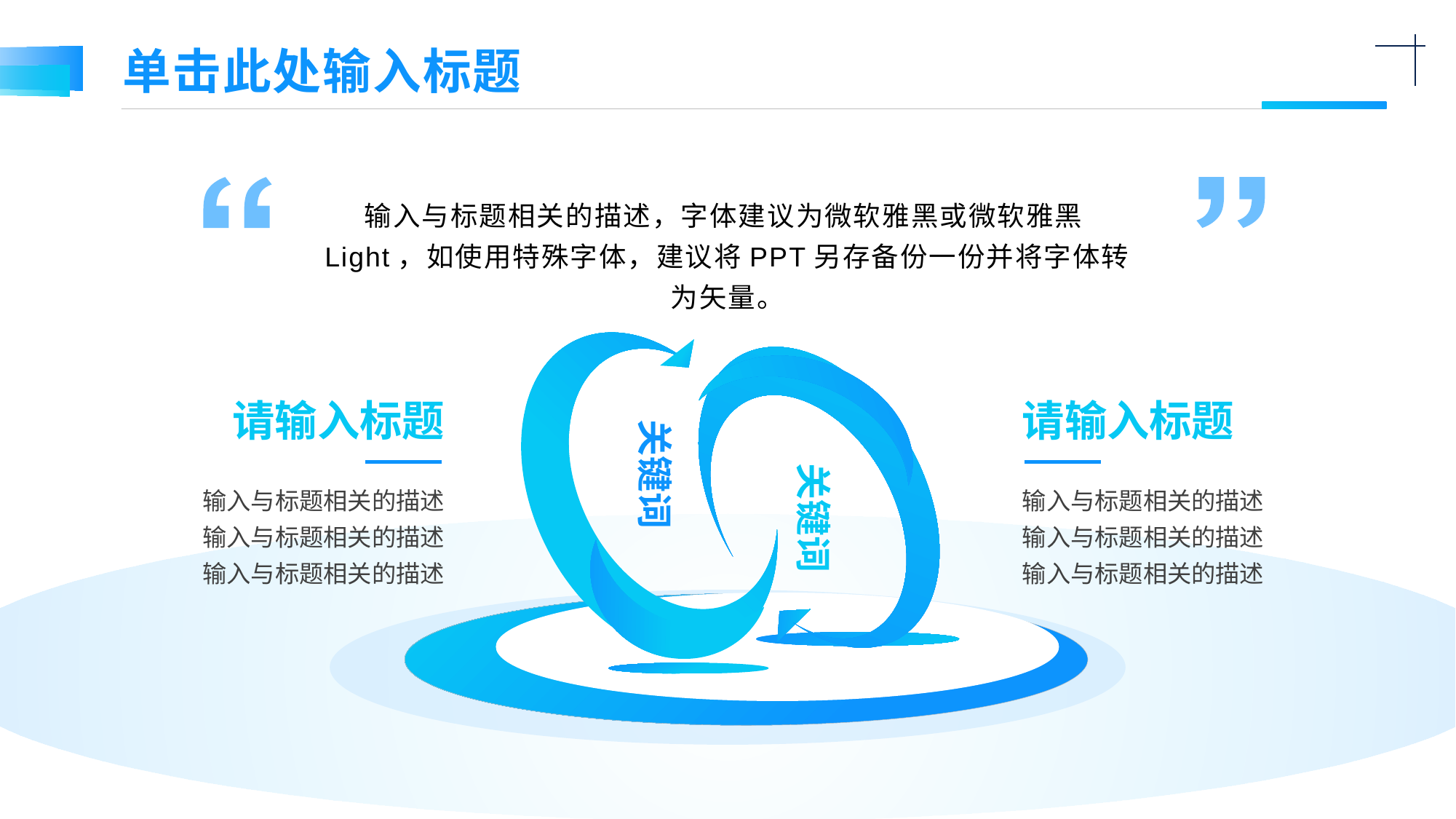

单击此处输入标题

输入与标题相关的描述，字体建议为微软雅黑或微软雅黑Light，如使用特殊字体，建议将PPT另存备份一份并将字体转为矢量。

请输入标题
输入与标题相关的描述
输入与标题相关的描述
输入与标题相关的描述
请输入标题
输入与标题相关的描述
输入与标题相关的描述
输入与标题相关的描述
关键词
关键词